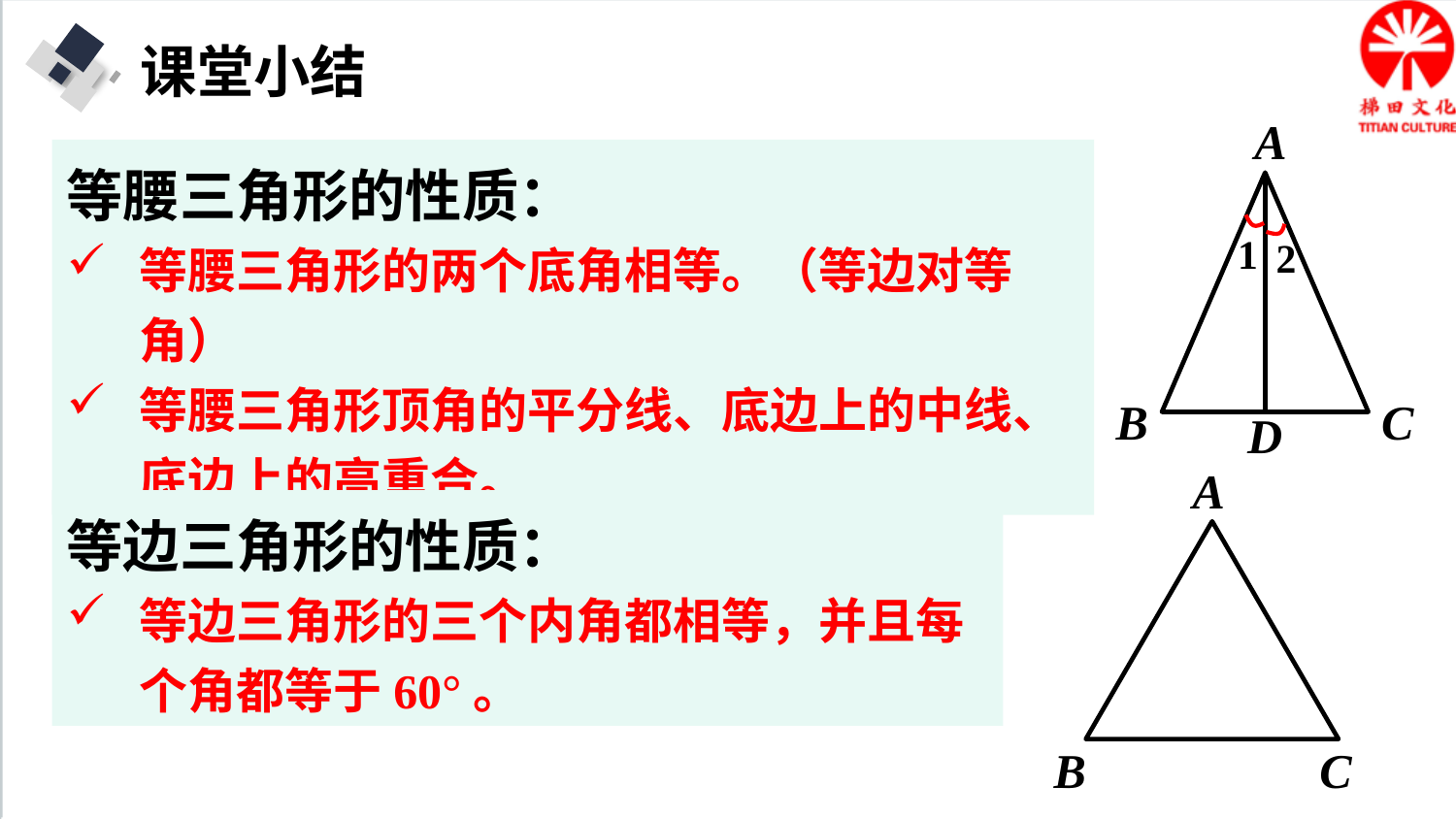

课堂小结
A

B
C

1

2
D
等腰三角形的性质：
等腰三角形的两个底角相等。（等边对等角）
等腰三角形顶角的平分线、底边上的中线、底边上的高重合。
A

B
C
等边三角形的性质：
等边三角形的三个内角都相等，并且每个角都等于60°。